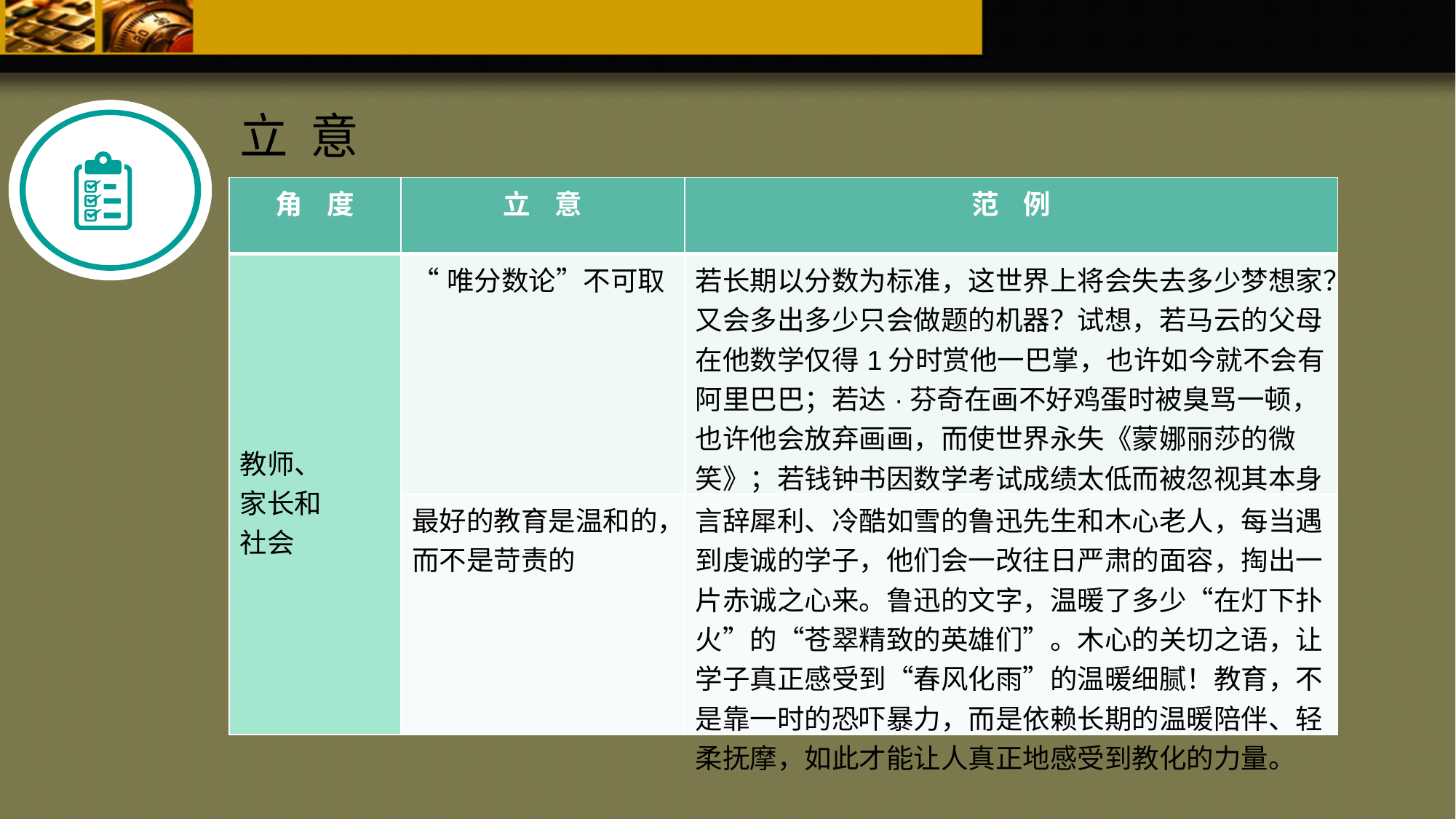

立  意

| 角 度 | 立 意 | 范 例 |
| --- | --- | --- |
| 教师、 家长和 社会 | “唯分数论”不可取 | 若长期以分数为标准，这世界上将会失去多少梦想家？又会多出多少只会做题的机器？试想，若马云的父母在他数学仅得1分时赏他一巴掌，也许如今就不会有阿里巴巴；若达·芬奇在画不好鸡蛋时被臭骂一顿，也许他会放弃画画，而使世界永失《蒙娜丽莎的微笑》；若钱钟书因数学考试成绩太低而被忽视其本身的才能，也不会有嬉笑怒骂的《围城》…… |
|  | 最好的教育是温和的，而不是苛责的 | 言辞犀利、冷酷如雪的鲁迅先生和木心老人，每当遇到虔诚的学子，他们会一改往日严肃的面容，掏出一片赤诚之心来。鲁迅的文字，温暖了多少“在灯下扑火”的“苍翠精致的英雄们”。木心的关切之语，让学子真正感受到“春风化雨”的温暖细腻！教育，不是靠一时的恐吓暴力，而是依赖长期的温暖陪伴、轻柔抚摩，如此才能让人真正地感受到教化的力量。 |